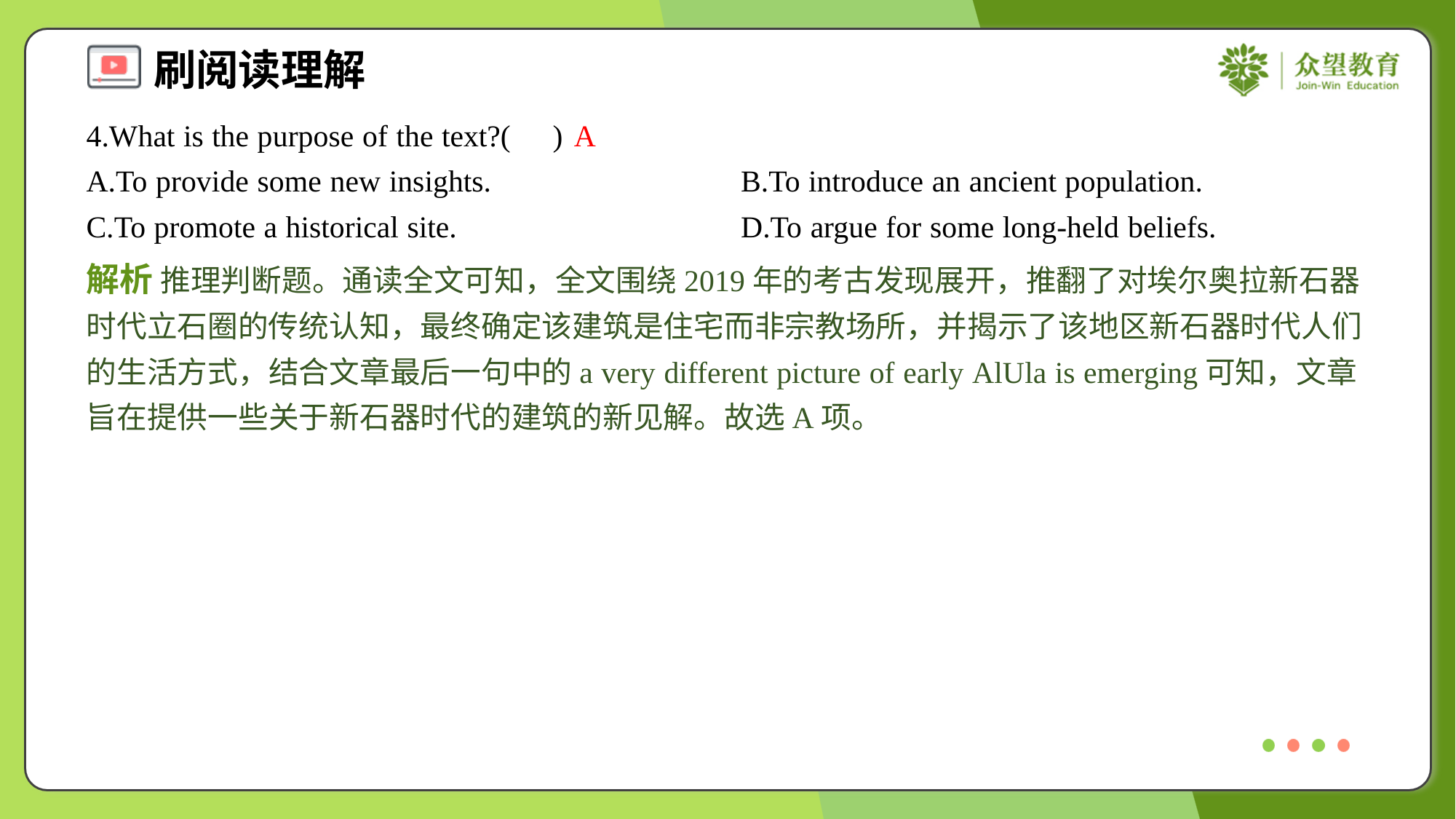

4.What is the purpose of the text?(     )
A
A.To provide some new insights.	B.To introduce an ancient population.
C.To promote a historical site.	D.To argue for some long-held beliefs.
解析 推理判断题。通读全文可知，全文围绕2019年的考古发现展开，推翻了对埃尔奥拉新石器时代立石圈的传统认知，最终确定该建筑是住宅而非宗教场所，并揭示了该地区新石器时代人们的生活方式，结合文章最后一句中的a very different picture of early AlUla is emerging可知，文章旨在提供一些关于新石器时代的建筑的新见解。故选A项。